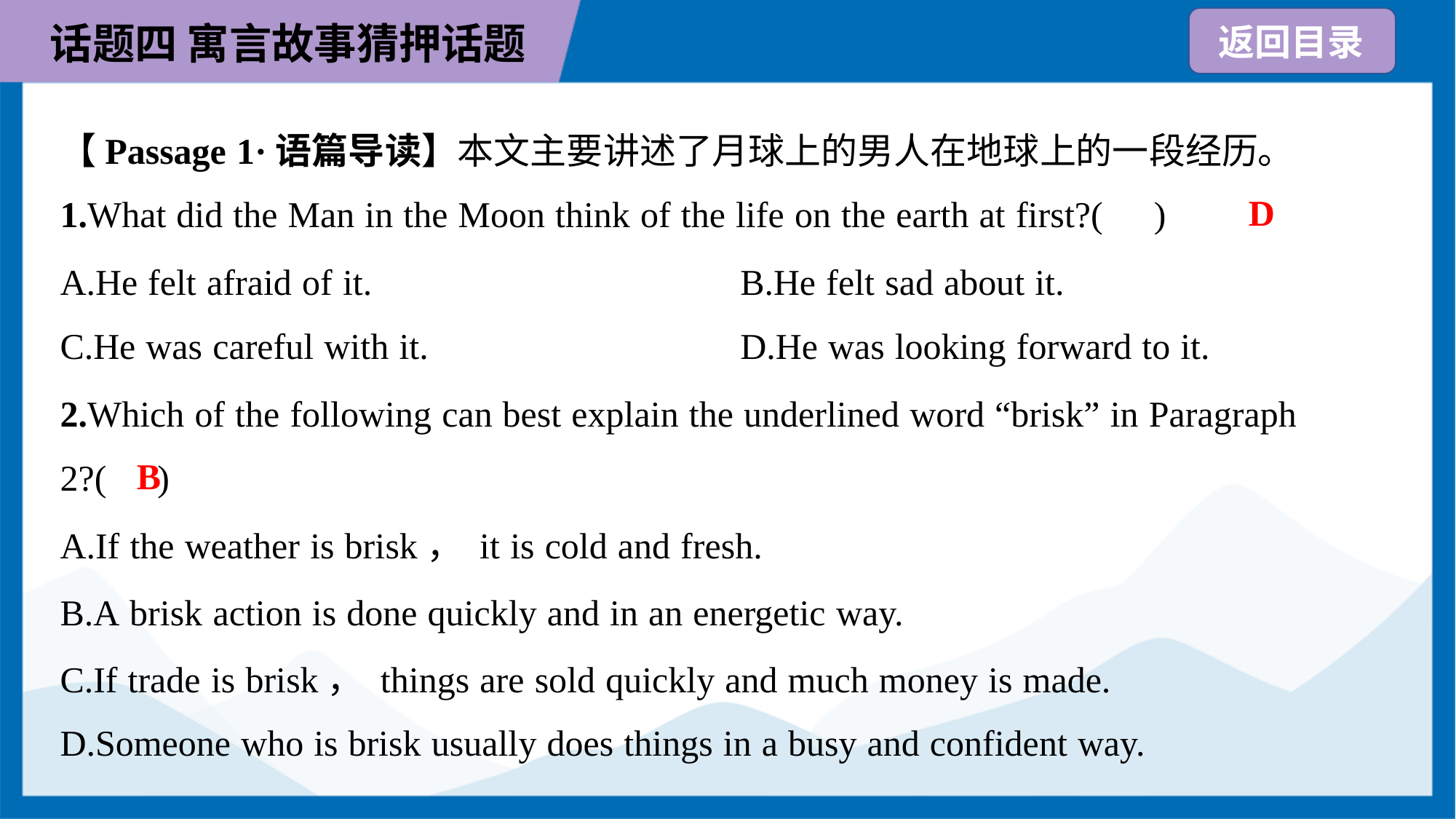

【Passage 1·语篇导读】本文主要讲述了月球上的男人在地球上的一段经历。
D
1.What did the Man in the Moon think of the life on the earth at first?(     )
A.He felt afraid of it.	B.He felt sad about it.
C.He was careful with it.	D.He was looking forward to it.
2.Which of the following can best explain the underlined word “brisk” in Paragraph
2?(     )
B
A.If the weather is brisk， it is cold and fresh.
B.A brisk action is done quickly and in an energetic way.
C.If trade is brisk， things are sold quickly and much money is made.
D.Someone who is brisk usually does things in a busy and confident way.